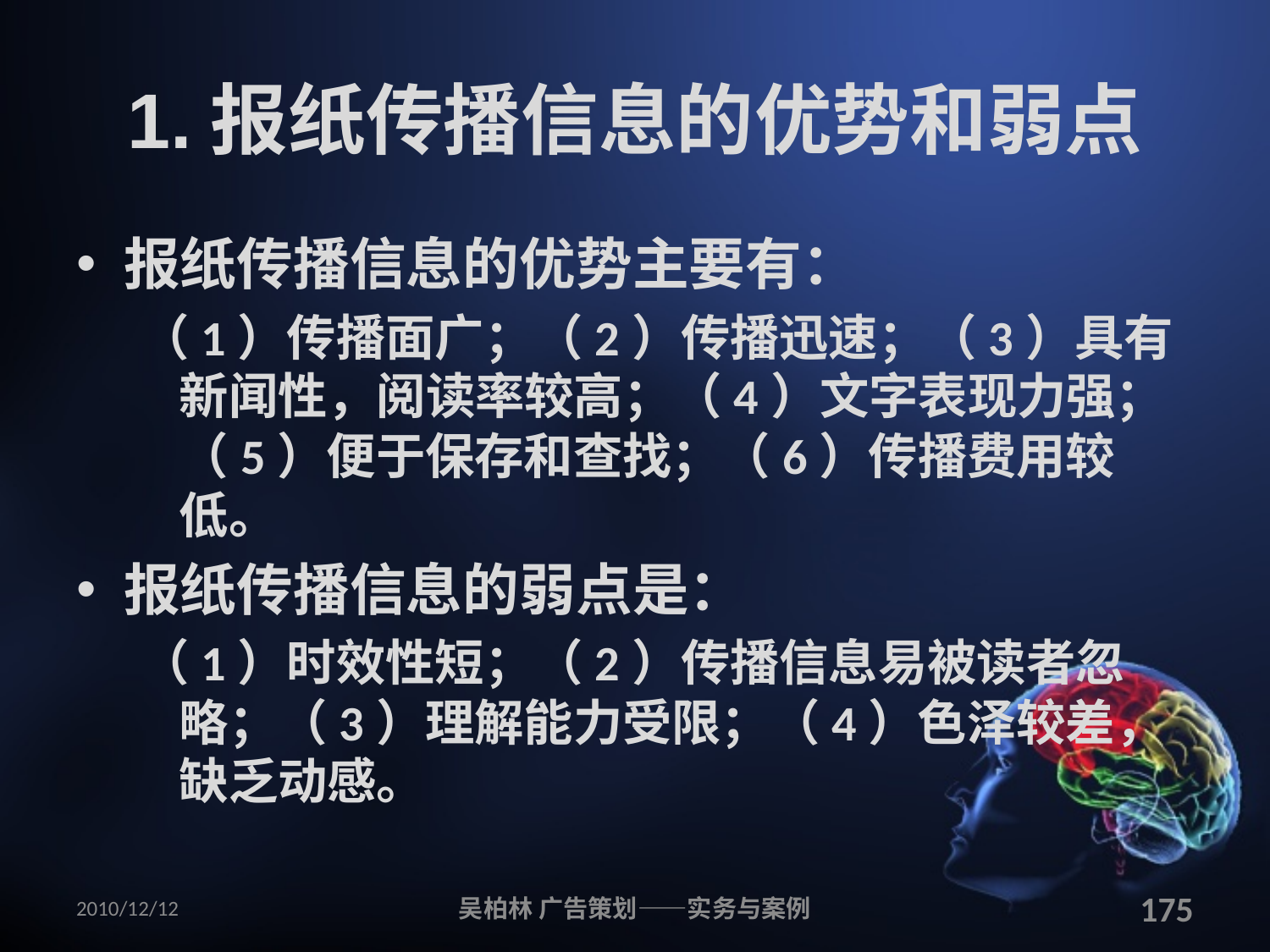

# 1.报纸传播信息的优势和弱点
报纸传播信息的优势主要有：
（1）传播面广；（2）传播迅速；（3）具有新闻性，阅读率较高；（4）文字表现力强；（5）便于保存和查找；（6）传播费用较低。
报纸传播信息的弱点是：
（1）时效性短；（2）传播信息易被读者忽略；（3）理解能力受限；（4）色泽较差，缺乏动感。
2010/12/12
吴柏林 广告策划——实务与案例
175